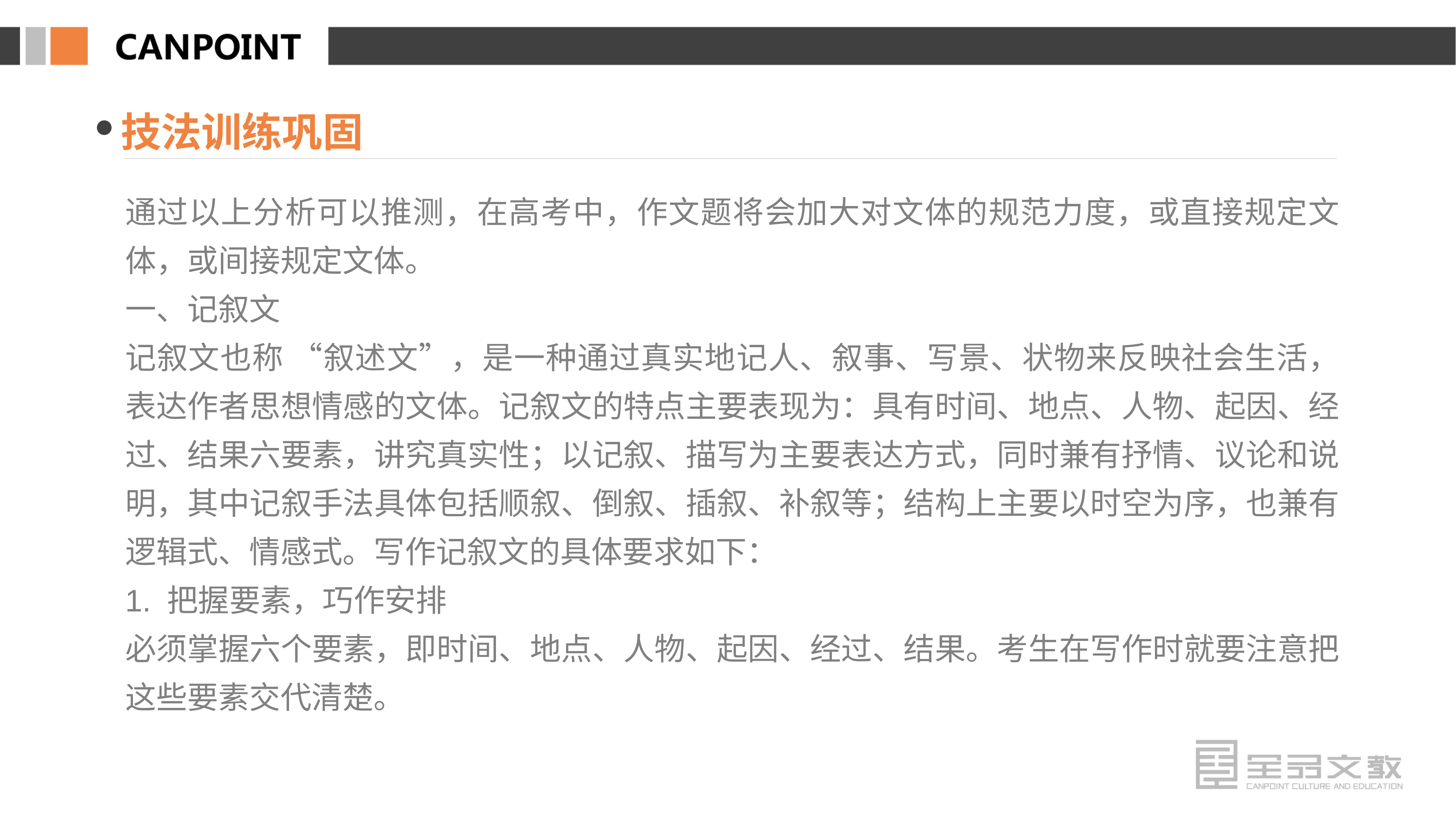

技法训练巩固

通过以上分析可以推测，在高考中，作文题将会加大对文体的规范力度，或直接规定文体，或间接规定文体。
一、记叙文
记叙文也称 “叙述文”，是一种通过真实地记人、叙事、写景、状物来反映社会生活，表达作者思想情感的文体。记叙文的特点主要表现为：具有时间、地点、人物、起因、经过、结果六要素，讲究真实性；以记叙、描写为主要表达方式，同时兼有抒情、议论和说明，其中记叙手法具体包括顺叙、倒叙、插叙、补叙等；结构上主要以时空为序，也兼有逻辑式、情感式。写作记叙文的具体要求如下：
1. 把握要素，巧作安排
必须掌握六个要素，即时间、地点、人物、起因、经过、结果。考生在写作时就要注意把这些要素交代清楚。